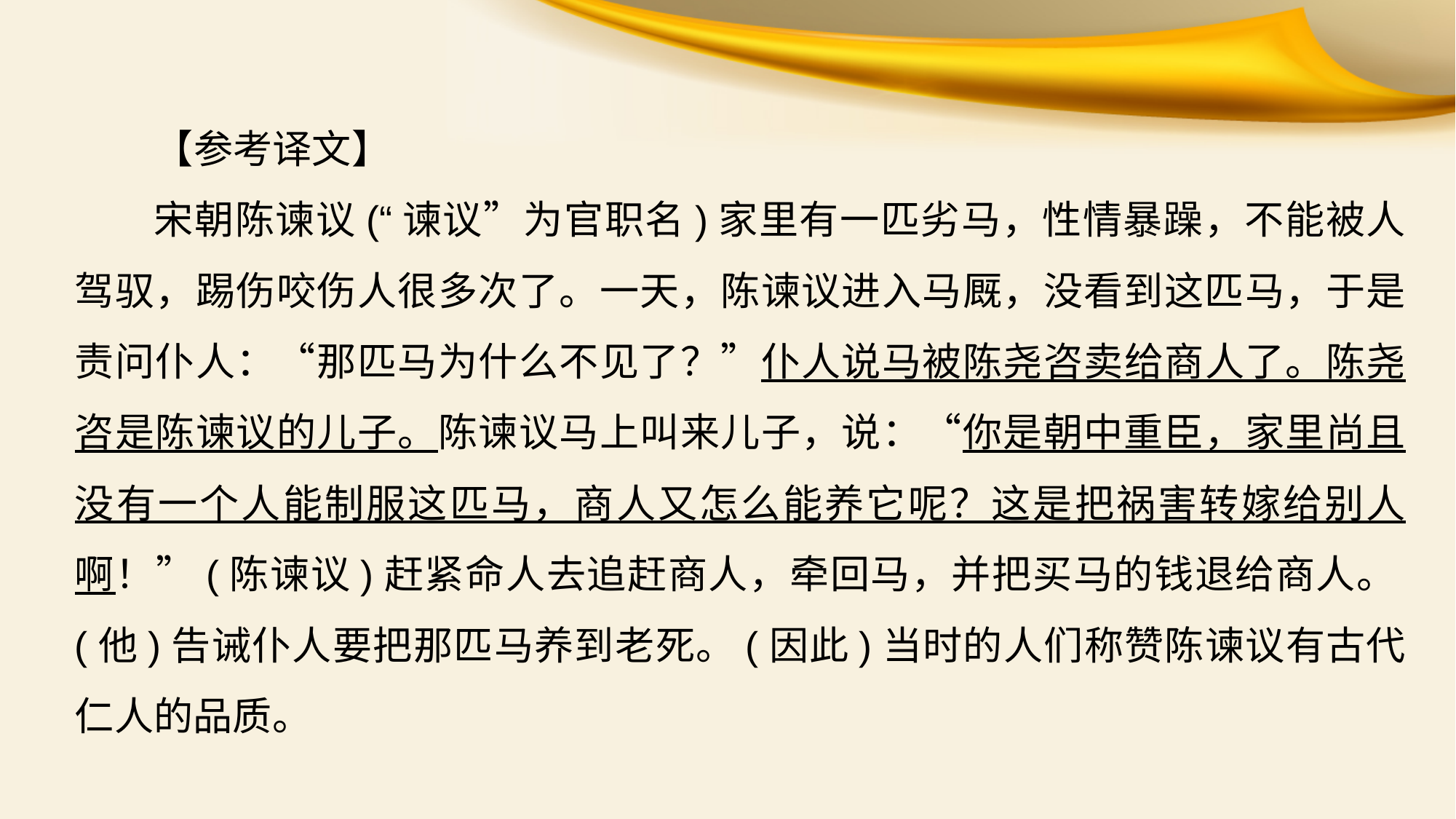

【参考译文】
宋朝陈谏议(“谏议”为官职名)家里有一匹劣马，性情暴躁，不能被人驾驭，踢伤咬伤人很多次了。一天，陈谏议进入马厩，没看到这匹马，于是责问仆人：“那匹马为什么不见了？”仆人说马被陈尧咨卖给商人了。陈尧咨是陈谏议的儿子。陈谏议马上叫来儿子，说：“你是朝中重臣，家里尚且没有一个人能制服这匹马，商人又怎么能养它呢？这是把祸害转嫁给别人啊！”(陈谏议)赶紧命人去追赶商人，牵回马，并把买马的钱退给商人。(他)告诫仆人要把那匹马养到老死。(因此)当时的人们称赞陈谏议有古代仁人的品质。